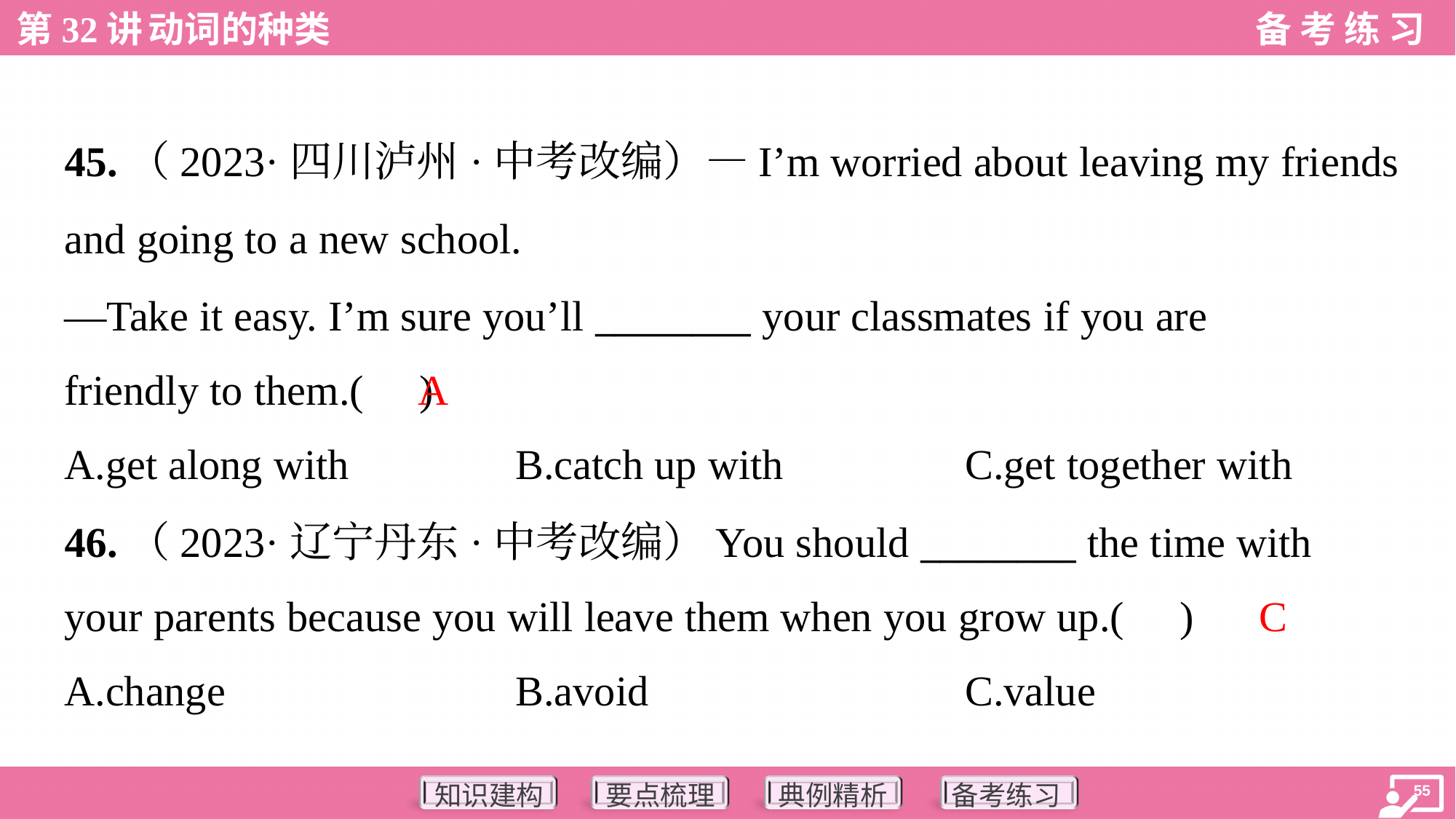

45.（2023·四川泸州·中考改编）—I’m worried about leaving my friends
and going to a new school.
—Take it easy. I’m sure you’ll ________ your classmates if you are
friendly to them.(     )
A
A.get along with	B.catch up with	C.get together with
46.（2023·辽宁丹东·中考改编）You should ________ the time with
your parents because you will leave them when you grow up.(     )
C
A.change	B.avoid	C.value